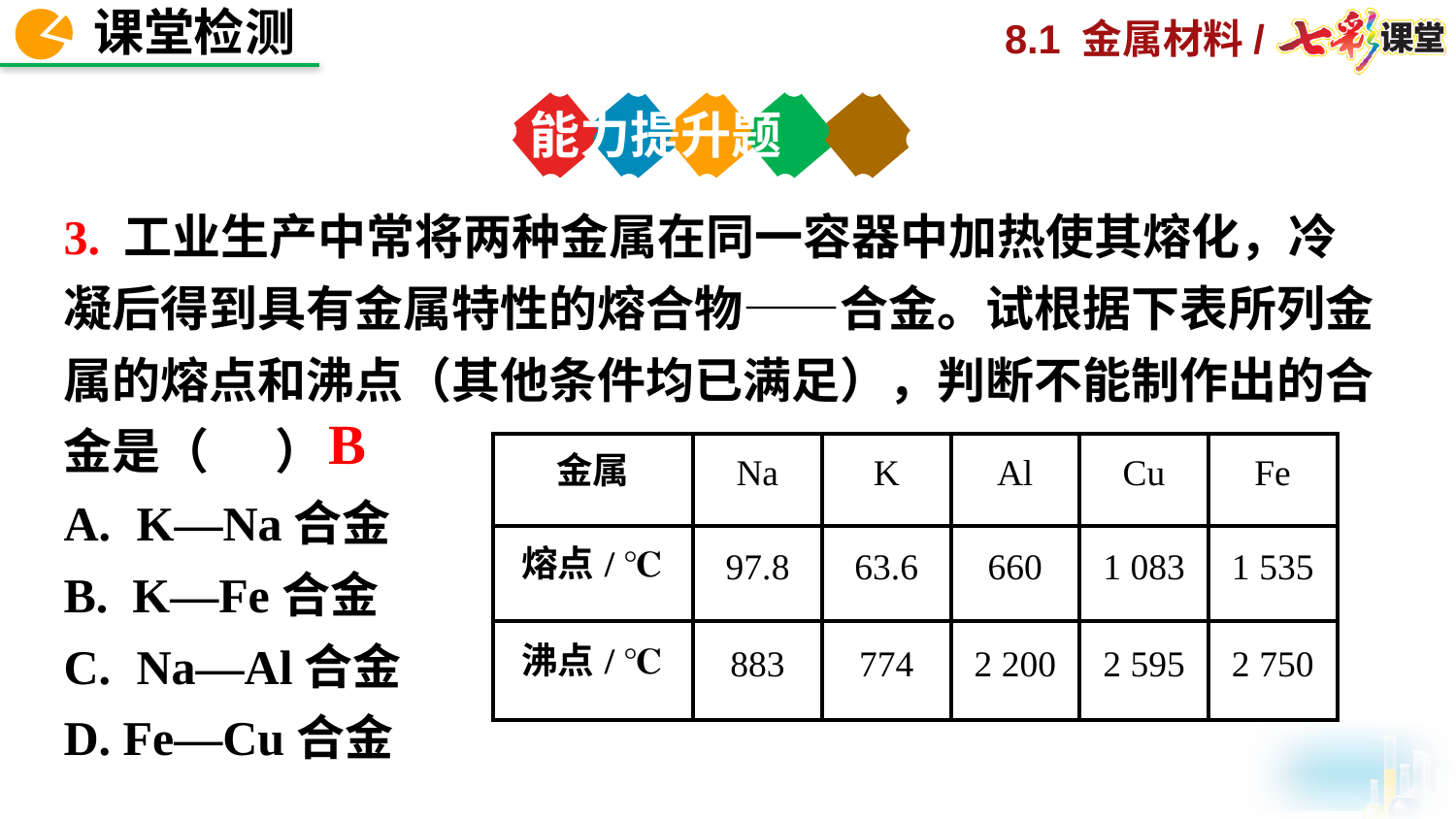

能力提升题

3. 工业生产中常将两种金属在同一容器中加热使其熔化，冷凝后得到具有金属特性的熔合物——合金。试根据下表所列金属的熔点和沸点（其他条件均已满足），判断不能制作出的合金是（      ）
K—Na合金
B.  K—Fe合金
Na—Al合金
D. Fe—Cu合金
B
| 金属 | Na | K | Al | Cu | Fe |
| --- | --- | --- | --- | --- | --- |
| 熔点/ ℃ | 97.8 | 63.6 | 660 | 1 083 | 1 535 |
| 沸点/ ℃ | 883 | 774 | 2 200 | 2 595 | 2 750 |